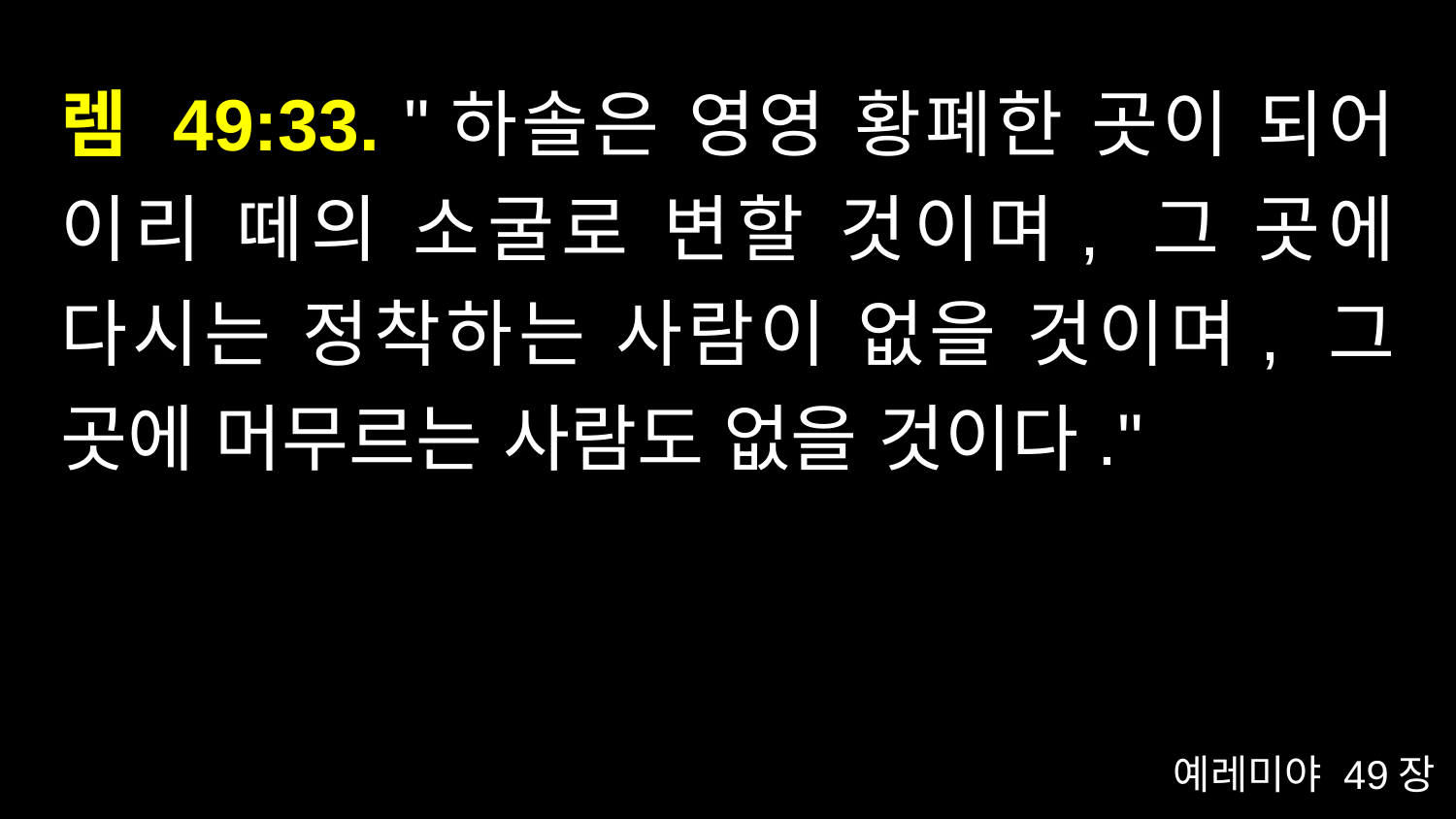

# 렘 49:33. "하솔은 영영 황폐한 곳이 되어 이리 떼의 소굴로 변할 것이며, 그 곳에 다시는 정착하는 사람이 없을 것이며, 그 곳에 머무르는 사람도 없을 것이다."
예레미야 49장